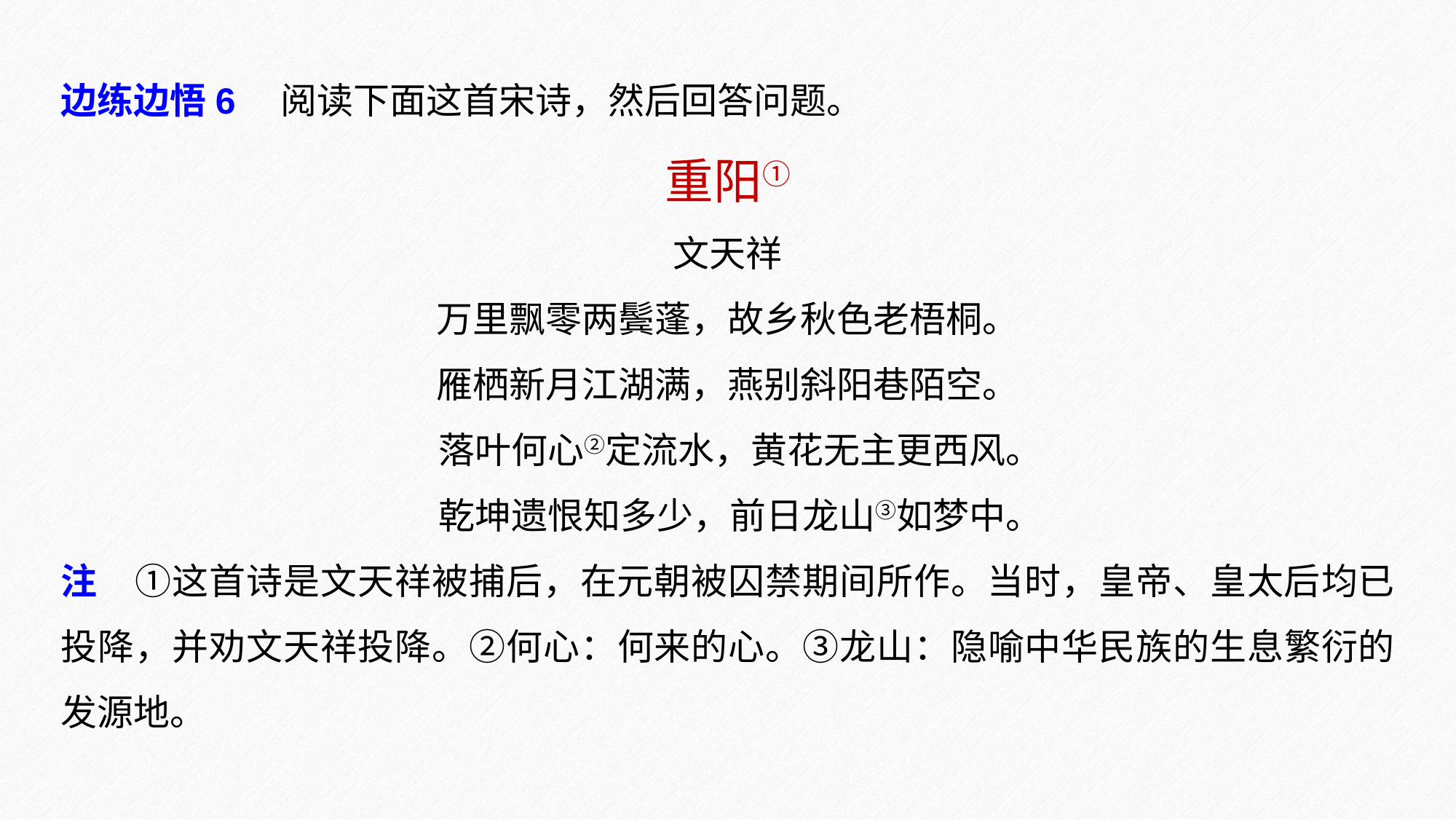

边练边悟6　阅读下面这首宋诗，然后回答问题。
重阳①
文天祥
万里飘零两鬓蓬，故乡秋色老梧桐。
雁栖新月江湖满，燕别斜阳巷陌空。
  落叶何心②定流水，黄花无主更西风。
  乾坤遗恨知多少，前日龙山③如梦中。
注　①这首诗是文天祥被捕后，在元朝被囚禁期间所作。当时，皇帝、皇太后均已投降，并劝文天祥投降。②何心：何来的心。③龙山：隐喻中华民族的生息繁衍的发源地。